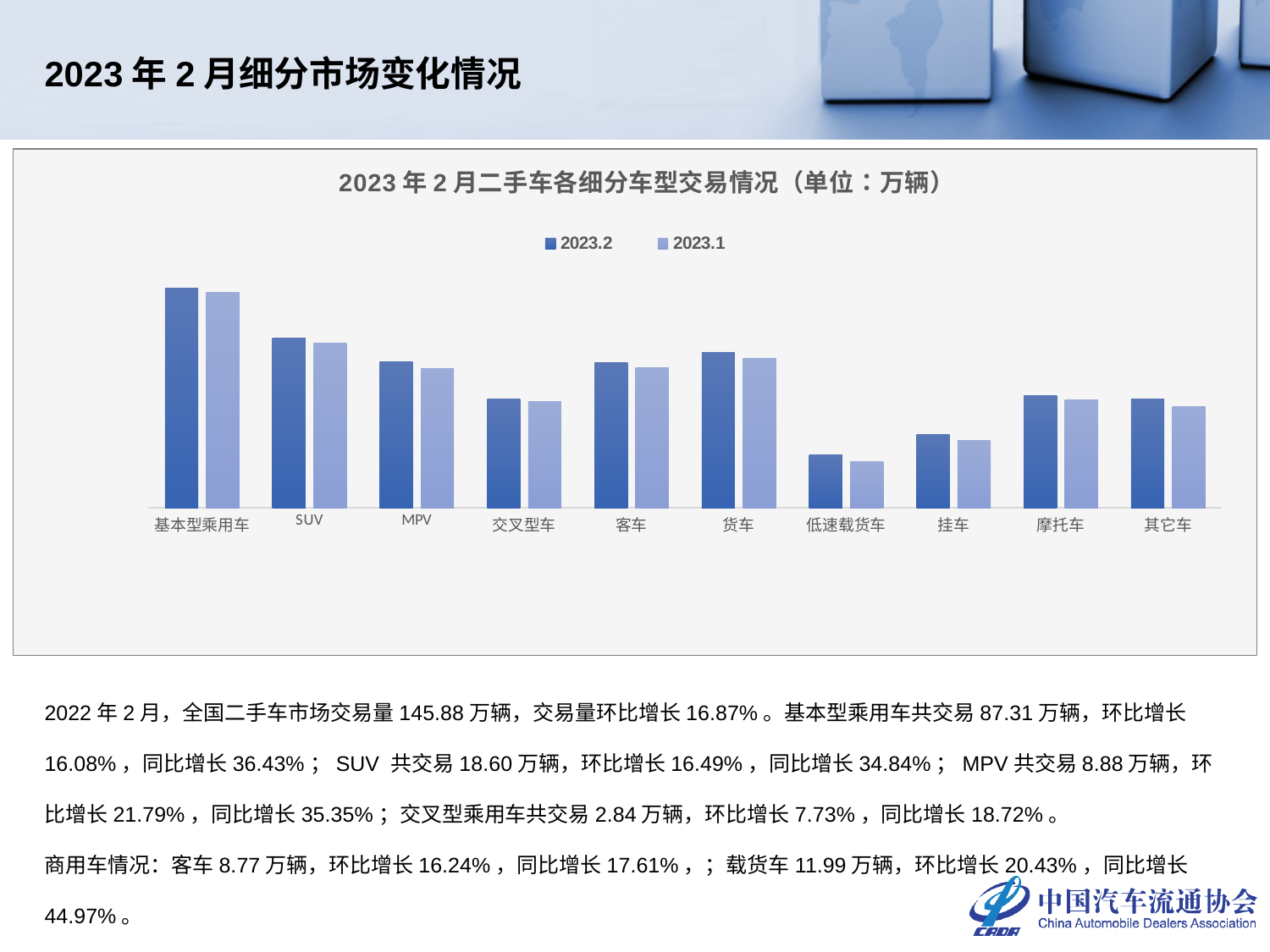

2023年2月细分市场变化情况

### Chart: 2023年2月二手车各细分车型交易情况（单位：万辆）

| Category | 2023.2 | 2023.1 |
|---|---|---|
| 基本型乘用车 | 87.3145 | 75.2165 |
| SUV | 18.6033 | 15.9692 |
| MPV | 8.878 | 7.2895 |
| 交叉型车 | 2.8373 | 2.6336 |
| 客车 | 8.7673 | 7.5423 |
| 货车 | 11.992 | 9.9575 |
| 低速载货车 | 0.5089 | 0.418 |
| 挂车 | 0.9616 | 0.7884 |
| 摩托车 | 3.1638 | 2.7446 |
| 其它车 | 2.8557 | 2.261 |
2022年2月，全国二手车市场交易量145.88万辆，交易量环比增长16.87%。基本型乘用车共交易87.31万辆，环比增长16.08%，同比增长36.43%；SUV 共交易18.60万辆，环比增长16.49%，同比增长34.84%；MPV共交易8.88万辆，环比增长21.79%，同比增长35.35%；交叉型乘用车共交易2.84万辆，环比增长7.73%，同比增长18.72%。
商用车情况：客车8.77万辆，环比增长16.24%，同比增长17.61%，；载货车11.99万辆，环比增长20.43%，同比增长44.97%。